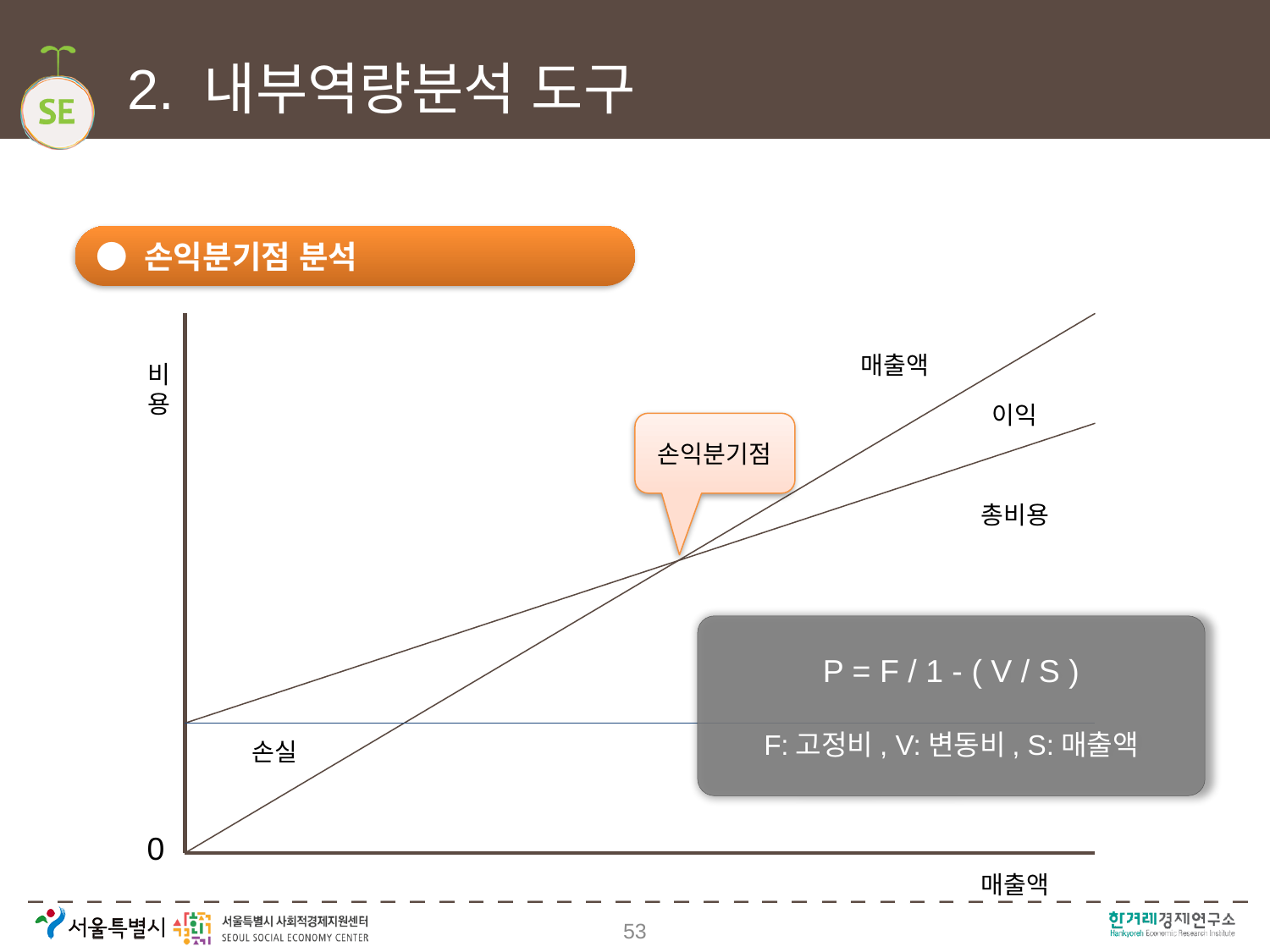

# 2. 내부역량분석 도구
● 손익분기점 분석
매출액
비
용
이익
손익분기점
총비용
P = F / 1 - ( V / S )

F:고정비, V:변동비, S:매출액
손실
0
매출액
53